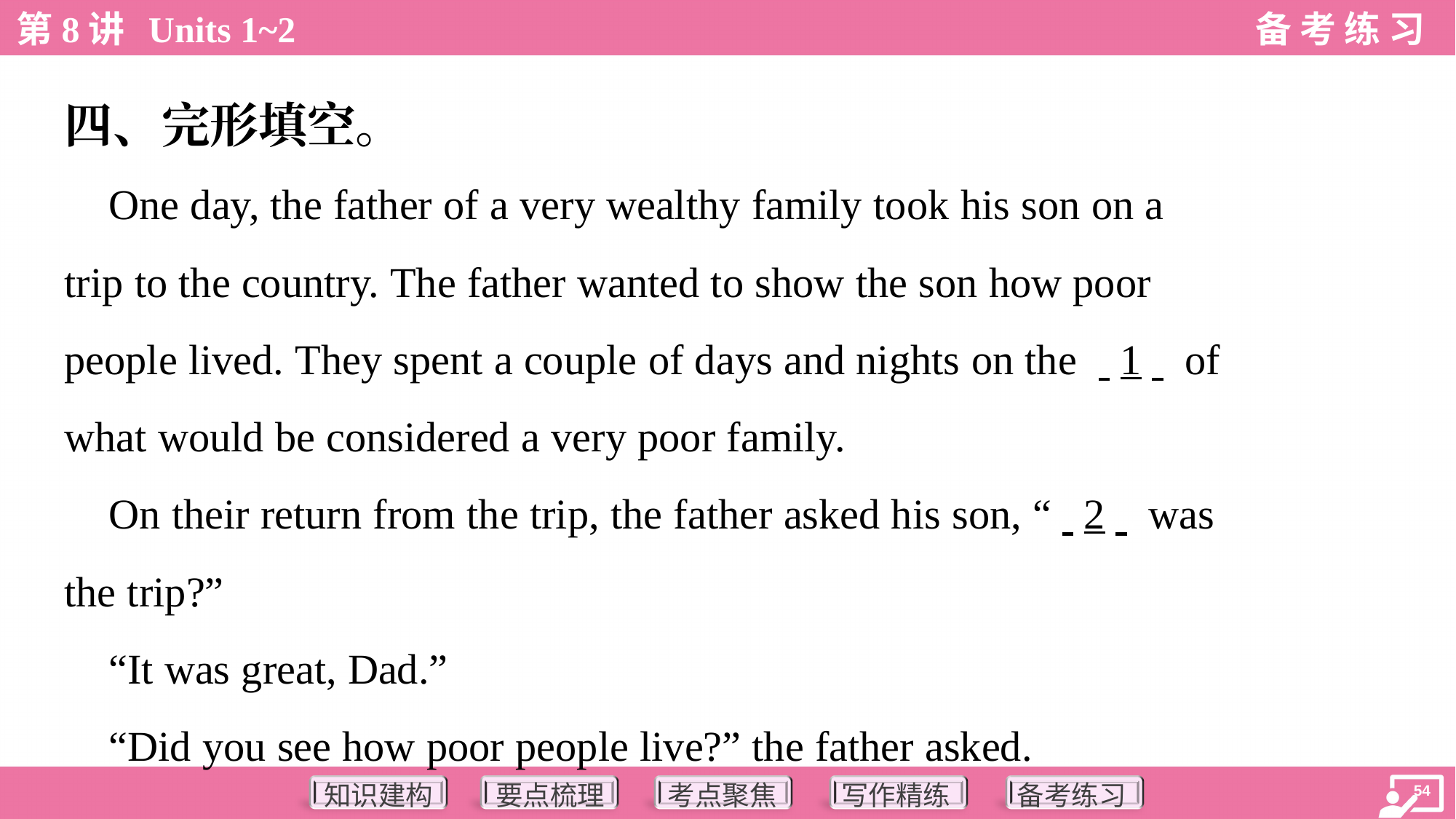

四、完形填空。
    One day, the father of a very wealthy family took his son on a
trip to the country. The father wanted to show the son how poor
people lived. They spent a couple of days and nights on the . .1. . of
what would be considered a very poor family.
    On their return from the trip, the father asked his son, “. .2. . was
the trip?”
    “It was great, Dad.”
    “Did you see how poor people live?” the father asked.